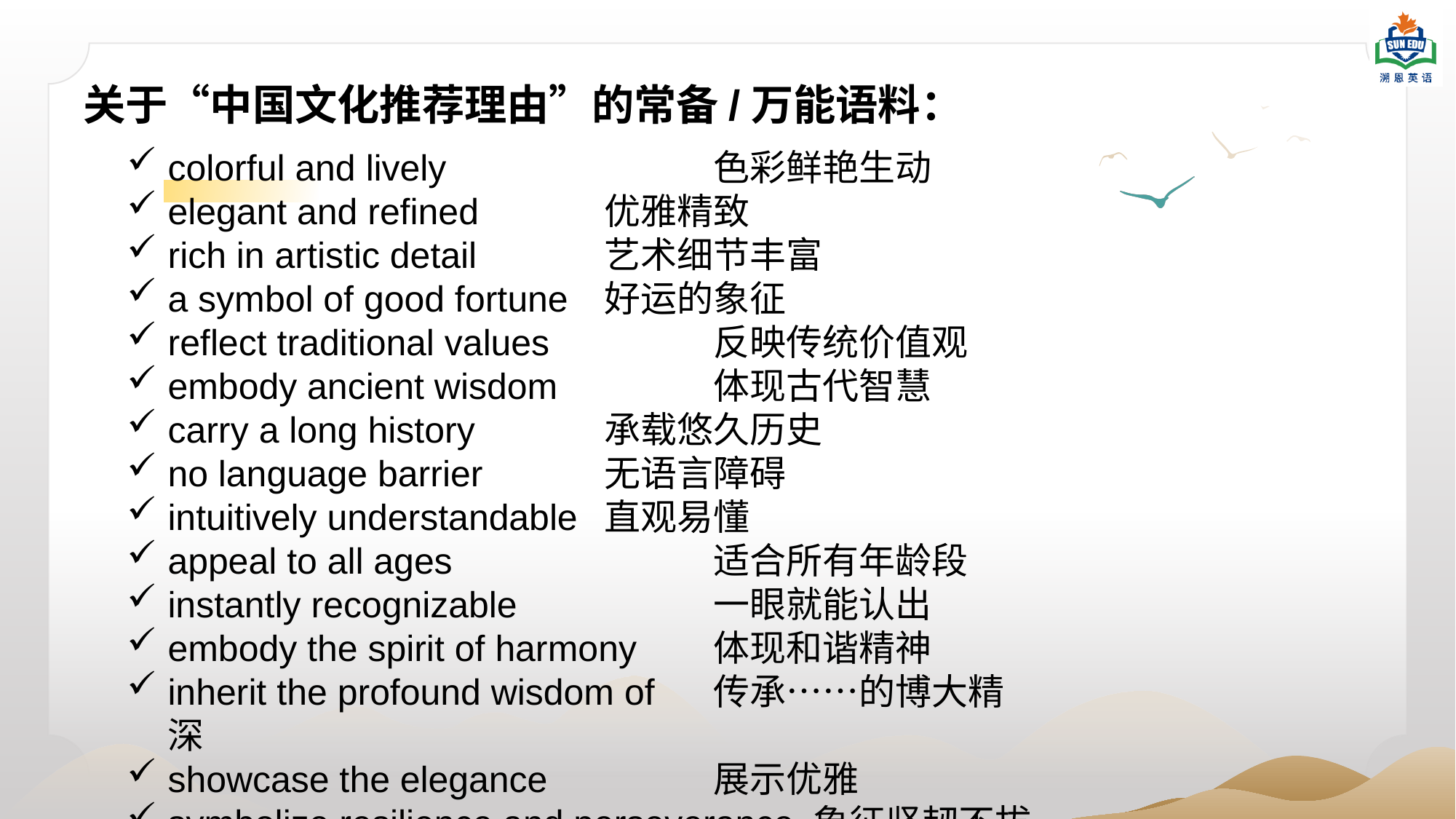

关于“中国文化推荐理由”的常备/万能语料：
colorful and lively			色彩鲜艳生动
elegant and refined	 	优雅精致
rich in artistic detail		艺术细节丰富
a symbol of good fortune	好运的象征
reflect traditional values		反映传统价值观
embody ancient wisdom		体现古代智慧
carry a long history		承载悠久历史
no language barrier		无语言障碍
intuitively understandable	直观易懂
appeal to all ages			适合所有年龄段
instantly recognizable		一眼就能认出
embody the spirit of harmony 	体现和谐精神
inherit the profound wisdom of 	传承……的博大精深
showcase the elegance 		展示优雅
symbolize resilience and perseverance 象征坚韧不拔